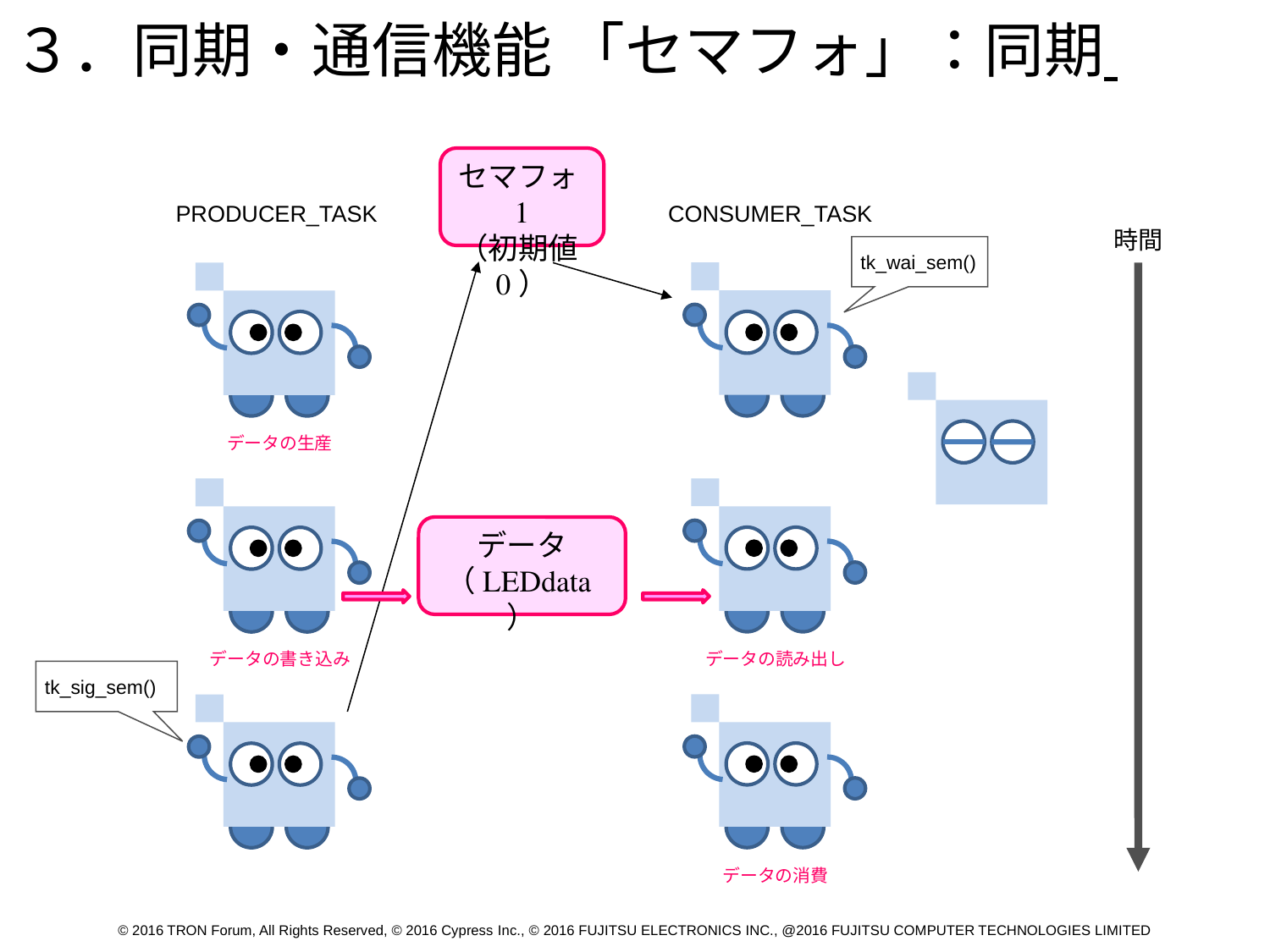

３．同期・通信機能 「セマフォ」：同期
セマフォ1
（初期値0）
PRODUCER_TASK
CONSUMER_TASK
時間
tk_wai_sem()

データの生産

データ
（LEDdata）

データの読み出し
データの書き込み
tk_sig_sem()

データの消費
© 2016 TRON Forum, All Rights Reserved, © 2016 Cypress Inc., © 2016 FUJITSU ELECTRONICS INC., @2016 FUJITSU COMPUTER TECHNOLOGIES LIMITED